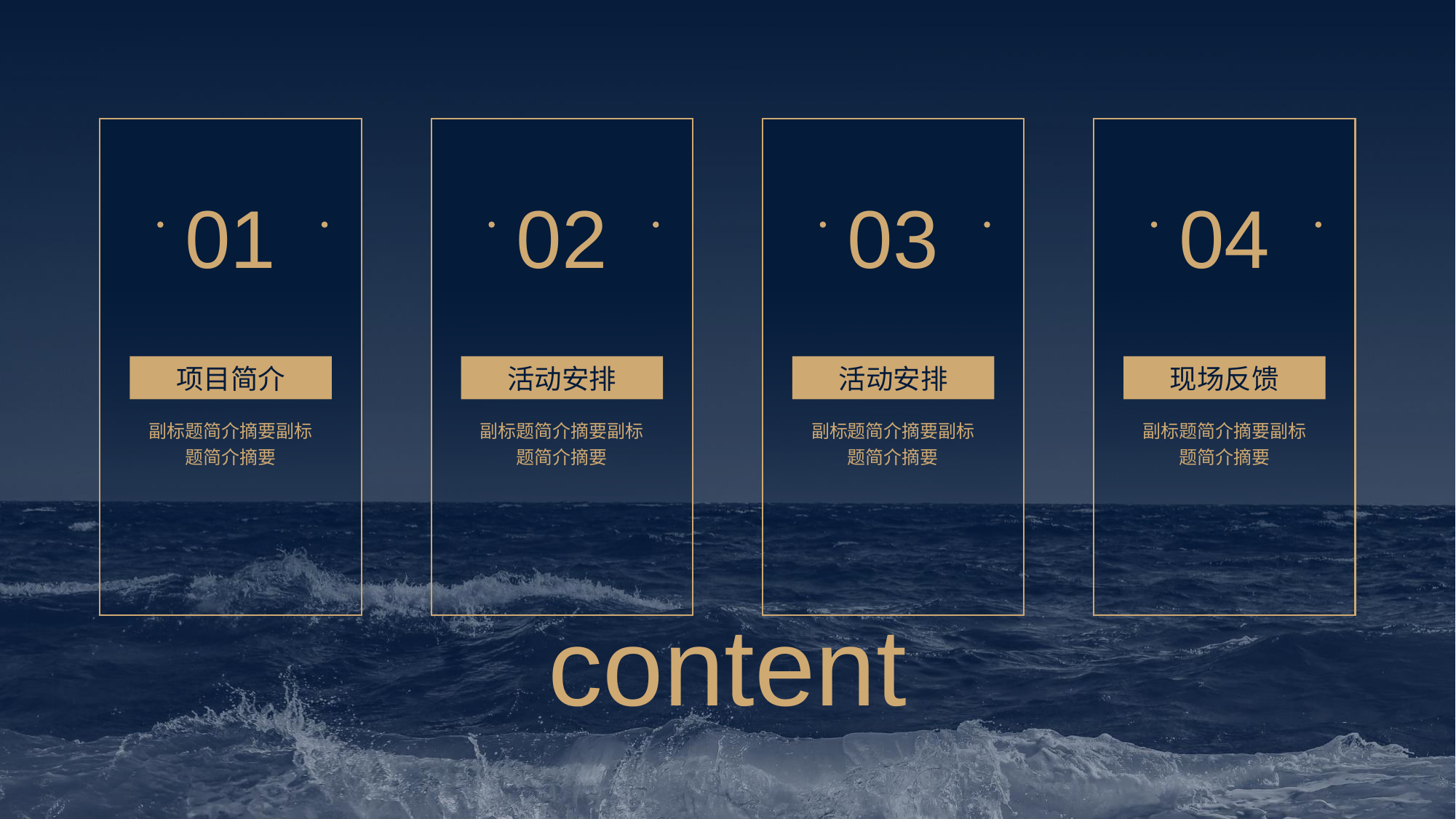

01
02
03
04
项目简介
活动安排
活动安排
现场反馈
副标题简介摘要副标题简介摘要
副标题简介摘要副标题简介摘要
副标题简介摘要副标题简介摘要
副标题简介摘要副标题简介摘要
content